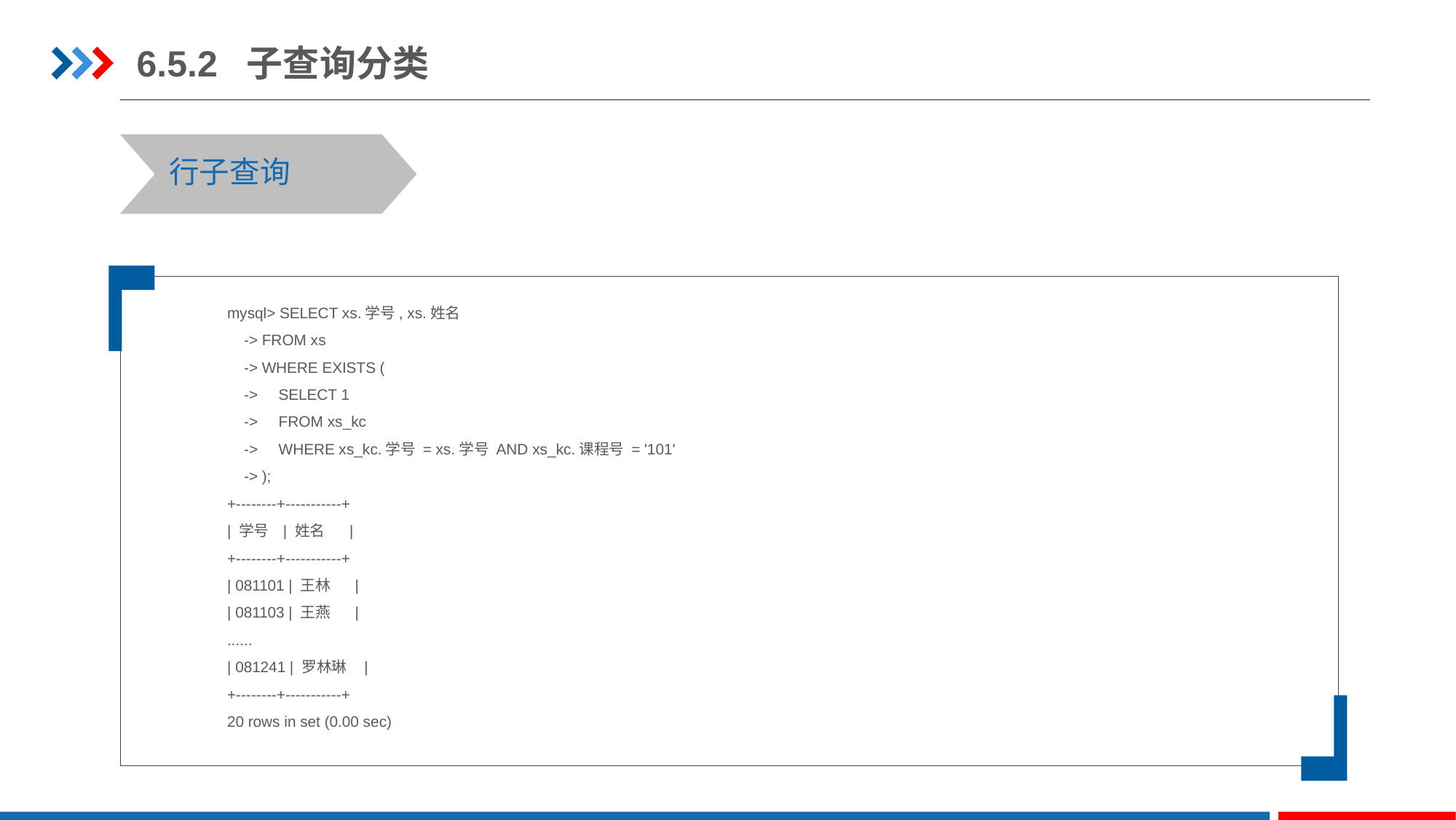

6.5.2  子查询分类

行子查询

mysql> SELECT xs.学号, xs.姓名
    -> FROM xs
    -> WHERE EXISTS (
    ->     SELECT 1
    ->     FROM xs_kc
    ->     WHERE xs_kc.学号 = xs.学号 AND xs_kc.课程号 = '101'
    -> );
+--------+-----------+
| 学号   | 姓名      |
+--------+-----------+
| 081101 | 王林      |
| 081103 | 王燕      |
......
| 081241 | 罗林琳    |
+--------+-----------+
20 rows in set (0.00 sec)